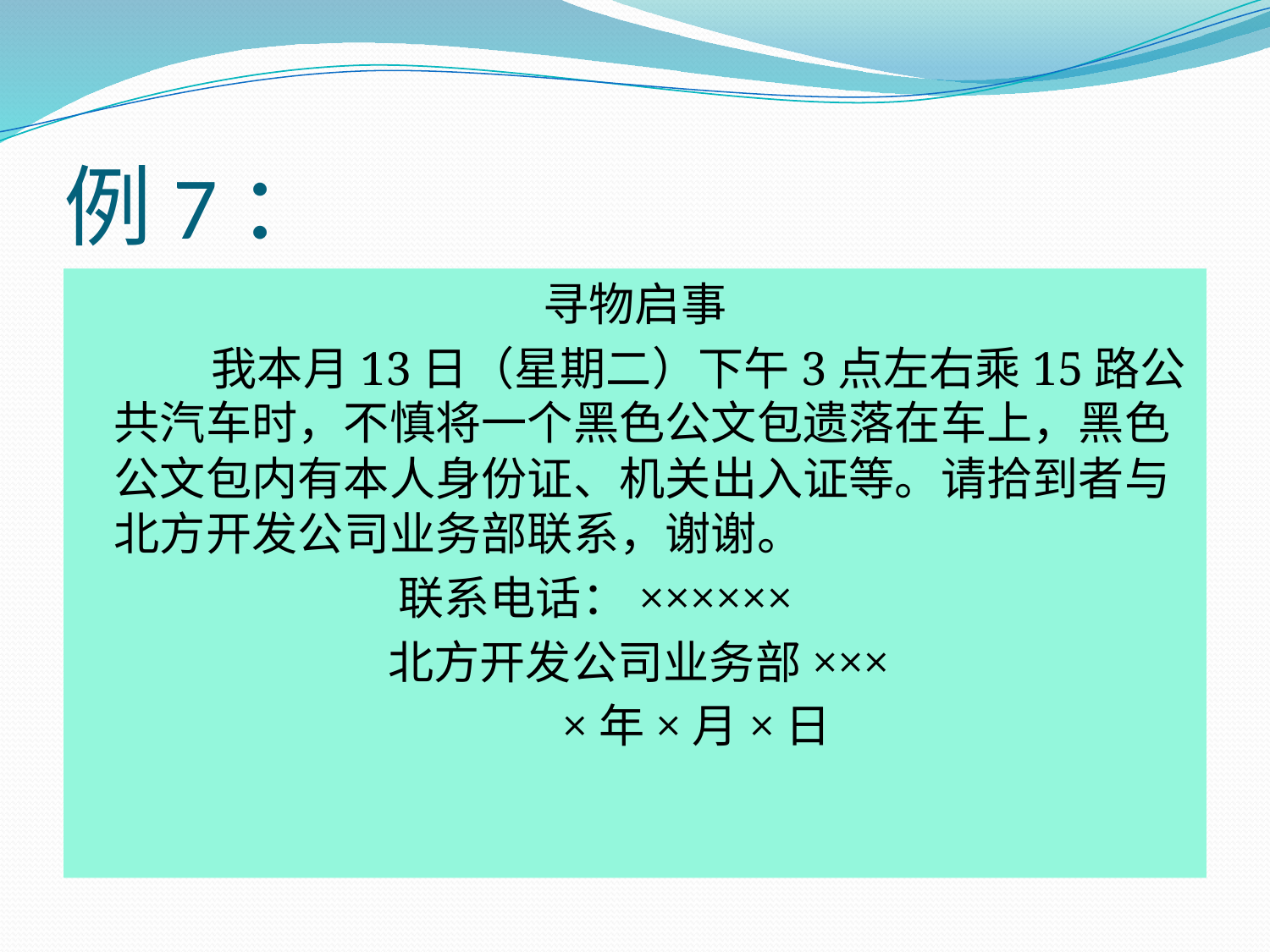

# 例7：
寻物启事
            我本月13日（星期二）下午3点左右乘15路公共汽车时，不慎将一个黑色公文包遗落在车上，黑色公文包内有本人身份证、机关出入证等。请拾到者与北方开发公司业务部联系，谢谢。
                              联系电话：××××××
                             北方开发公司业务部×××
                                         ×年×月×日